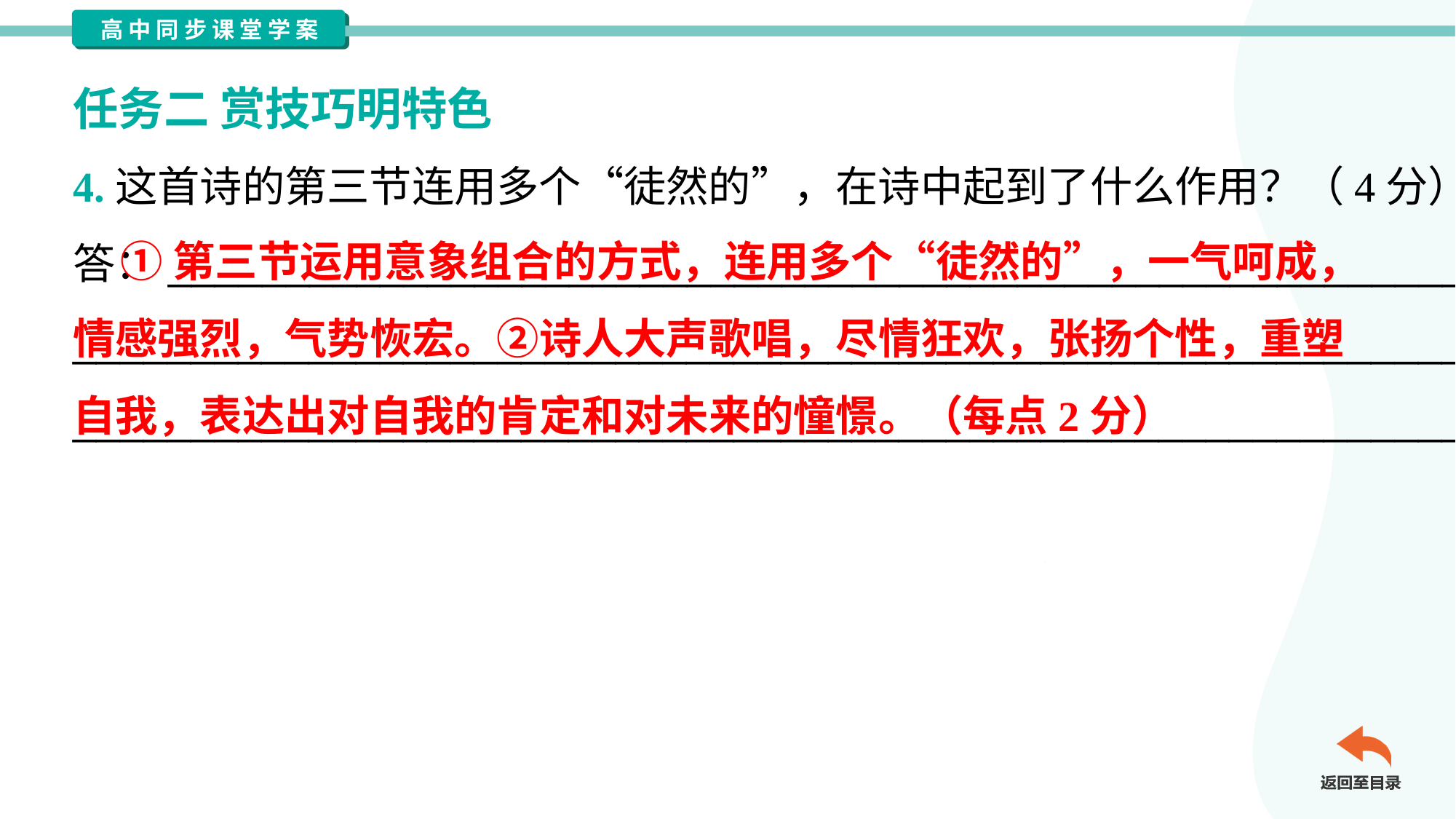

任务二 赏技巧明特色
4.这首诗的第三节连用多个“徒然的”，在诗中起到了什么作用？（4分）
答：_________________________________________________________
_____________________________________________________________
_____________________________________________________________
     ①第三节运用意象组合的方式，连用多个“徒然的”，一气呵成，
情感强烈，气势恢宏。②诗人大声歌唱，尽情狂欢，张扬个性，重塑
自我，表达出对自我的肯定和对未来的憧憬。（每点2分）